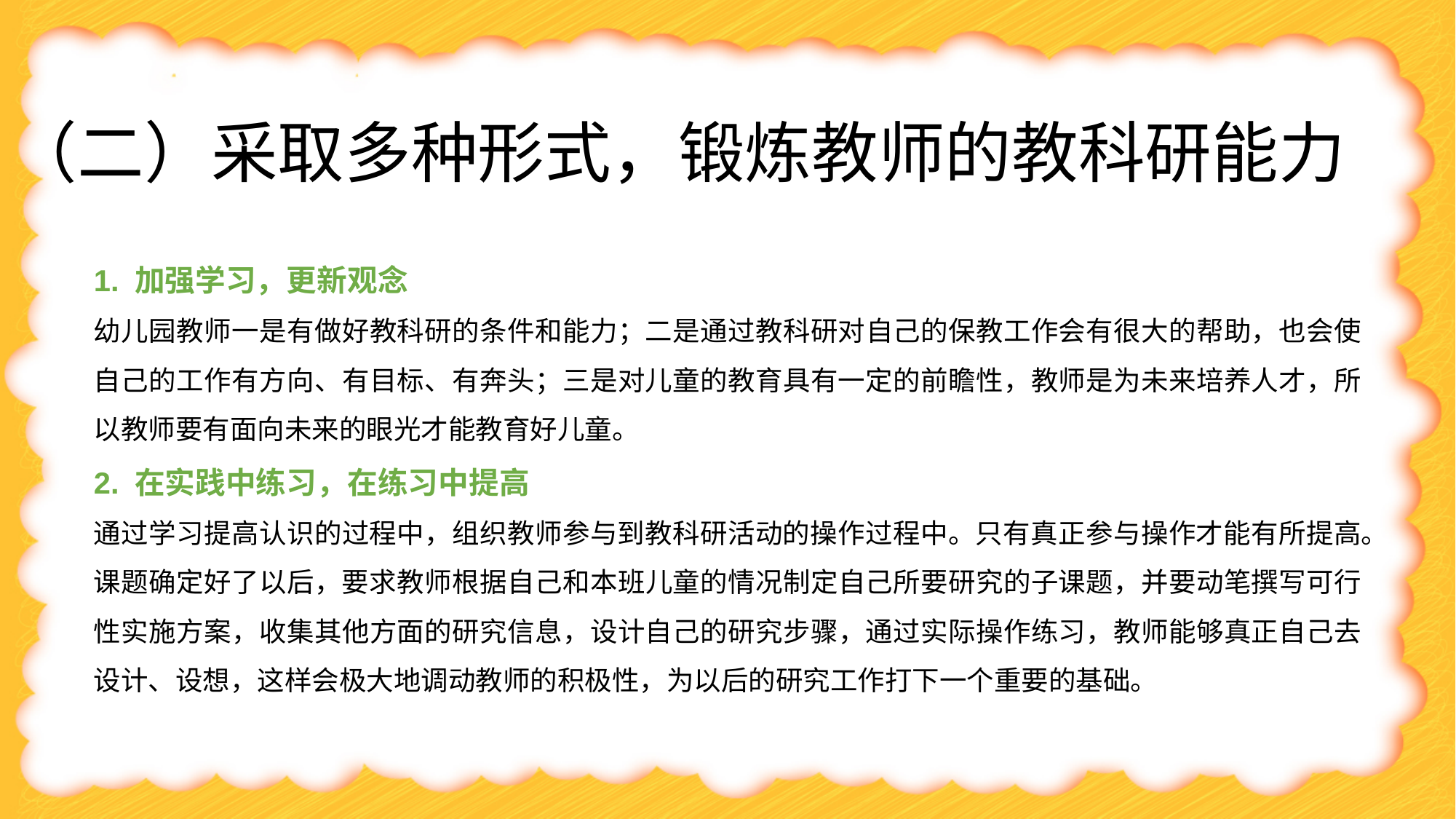

# （二）采取多种形式，锻炼教师的教科研能力
1. 加强学习，更新观念
幼儿园教师一是有做好教科研的条件和能力；二是通过教科研对自己的保教工作会有很大的帮助，也会使自己的工作有方向、有目标、有奔头；三是对儿童的教育具有一定的前瞻性，教师是为未来培养人才，所以教师要有面向未来的眼光才能教育好儿童。
2. 在实践中练习，在练习中提高
通过学习提高认识的过程中，组织教师参与到教科研活动的操作过程中。只有真正参与操作才能有所提高。课题确定好了以后，要求教师根据自己和本班儿童的情况制定自己所要研究的子课题，并要动笔撰写可行性实施方案，收集其他方面的研究信息，设计自己的研究步骤，通过实际操作练习，教师能够真正自己去设计、设想，这样会极大地调动教师的积极性，为以后的研究工作打下一个重要的基础。